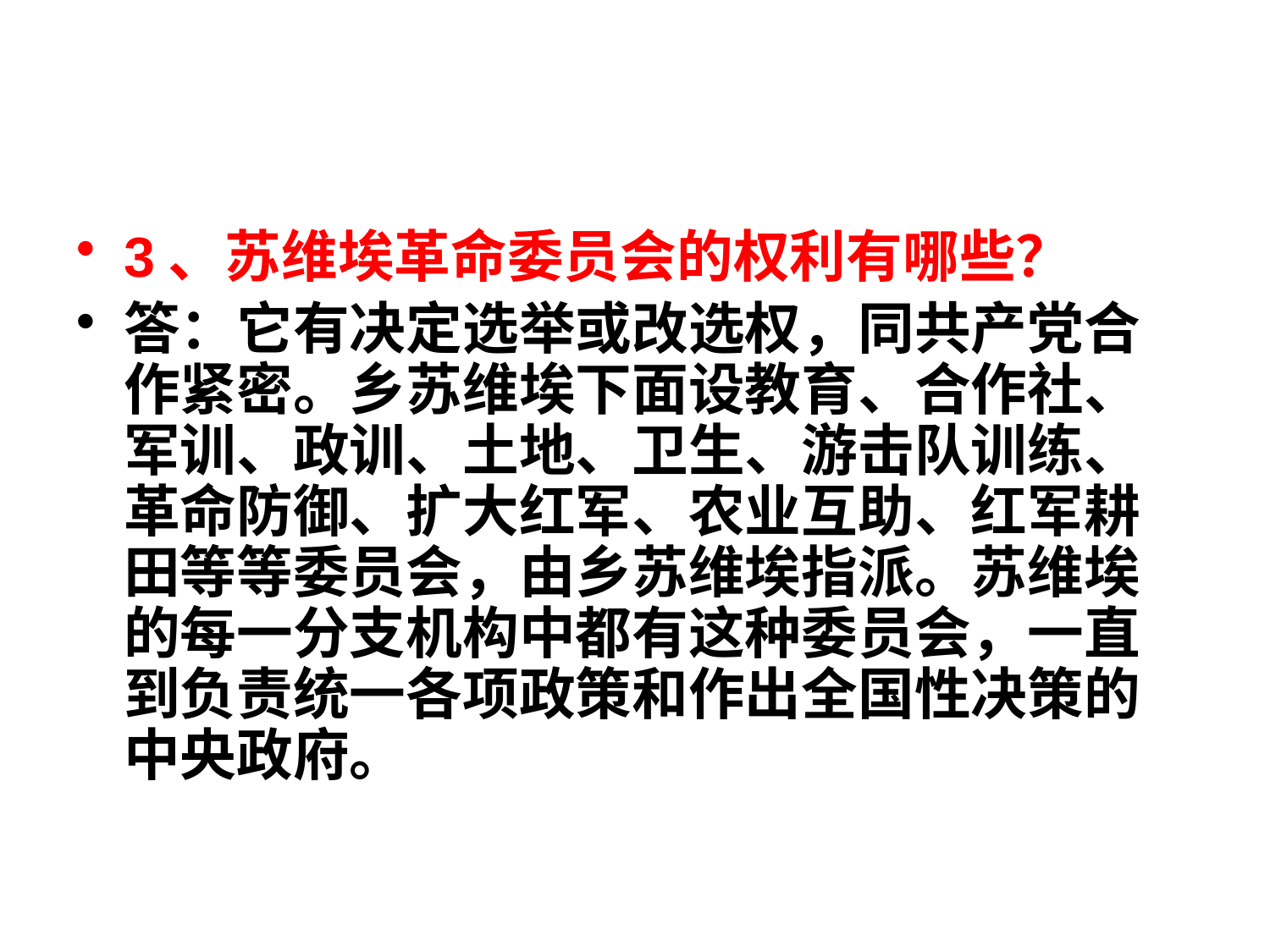

#
3、苏维埃革命委员会的权利有哪些？
答：它有决定选举或改选权，同共产党合作紧密。乡苏维埃下面设教育、合作社、军训、政训、土地、卫生、游击队训练、革命防御、扩大红军、农业互助、红军耕田等等委员会，由乡苏维埃指派。苏维埃的每一分支机构中都有这种委员会，一直到负责统一各项政策和作出全国性决策的中央政府。